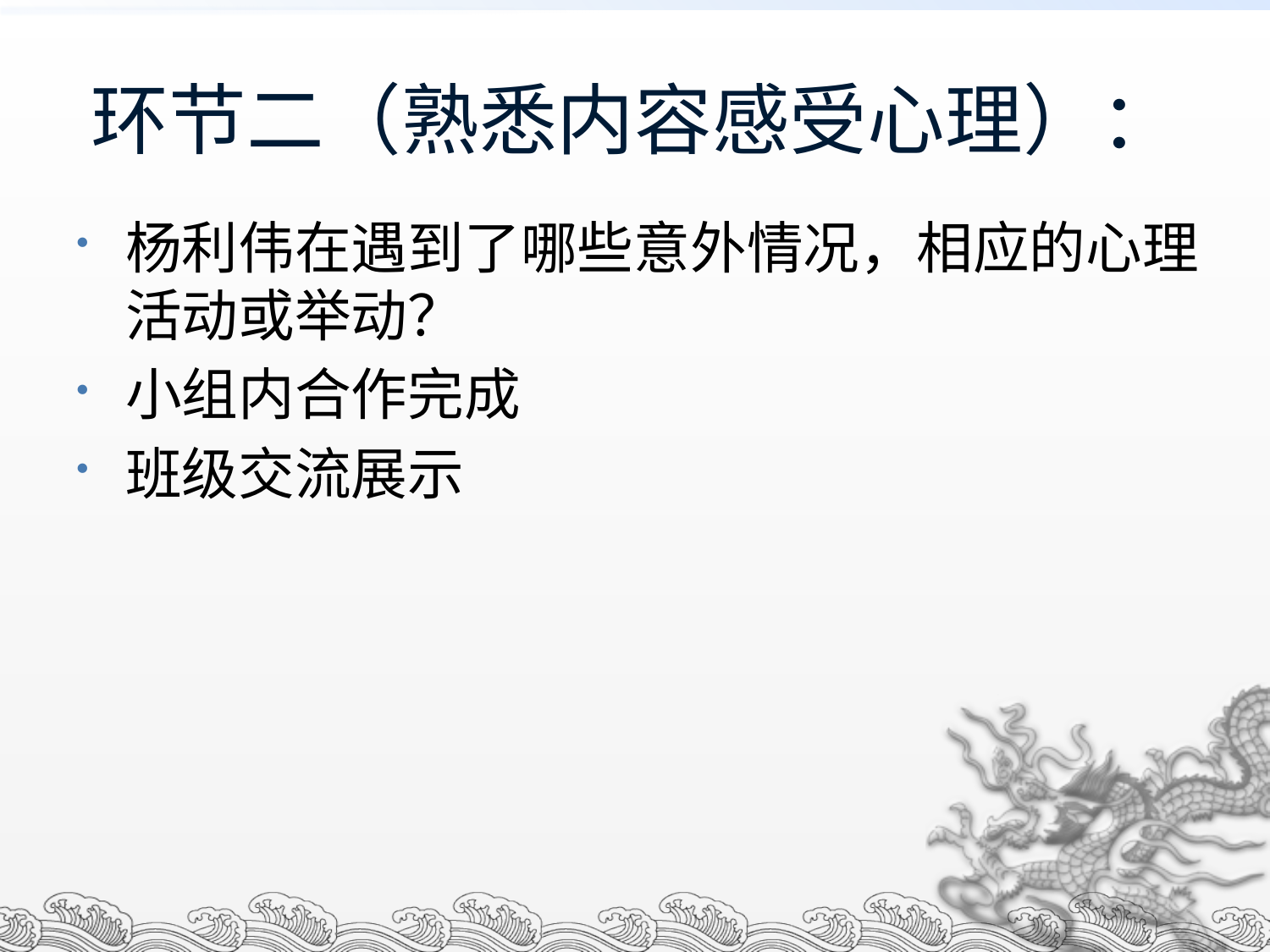

# 环节二（熟悉内容感受心理）：
杨利伟在遇到了哪些意外情况，相应的心理活动或举动？
小组内合作完成
班级交流展示